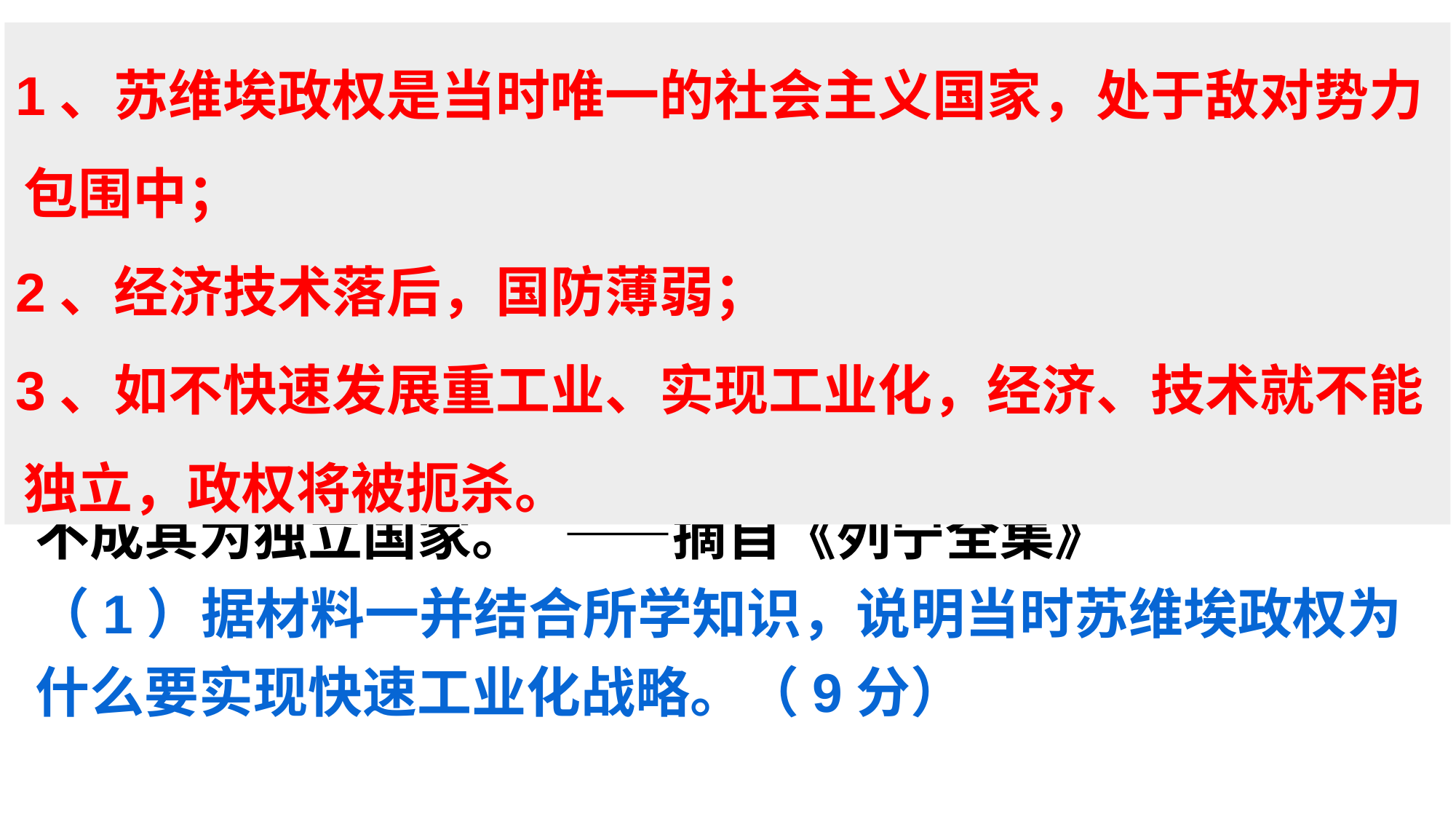

（2013·福建文综·38）（36分）材料一  增加财富、建立社会主义社会的真正和唯一的基础只有一个，这就是大工业。如果没有资本主义的大工厂，没有高度发达的大工业，那就根本谈不上社会主义，而对于一个农民国家来说更谈不上社会主义了……不挽救重工业，不恢复重工业，我们就不能建成任何工业，而没有工业，我们就会灭亡而不成其为独立国家。   ——摘自《列宁全集》
（1）据材料一并结合所学知识，说明当时苏维埃政权为什么要实现快速工业化战略。（9分）

1、苏维埃政权是当时唯一的社会主义国家，处于敌对势力包围中；
2、经济技术落后，国防薄弱；
3、如不快速发展重工业、实现工业化，经济、技术就不能独立，政权将被扼杀。